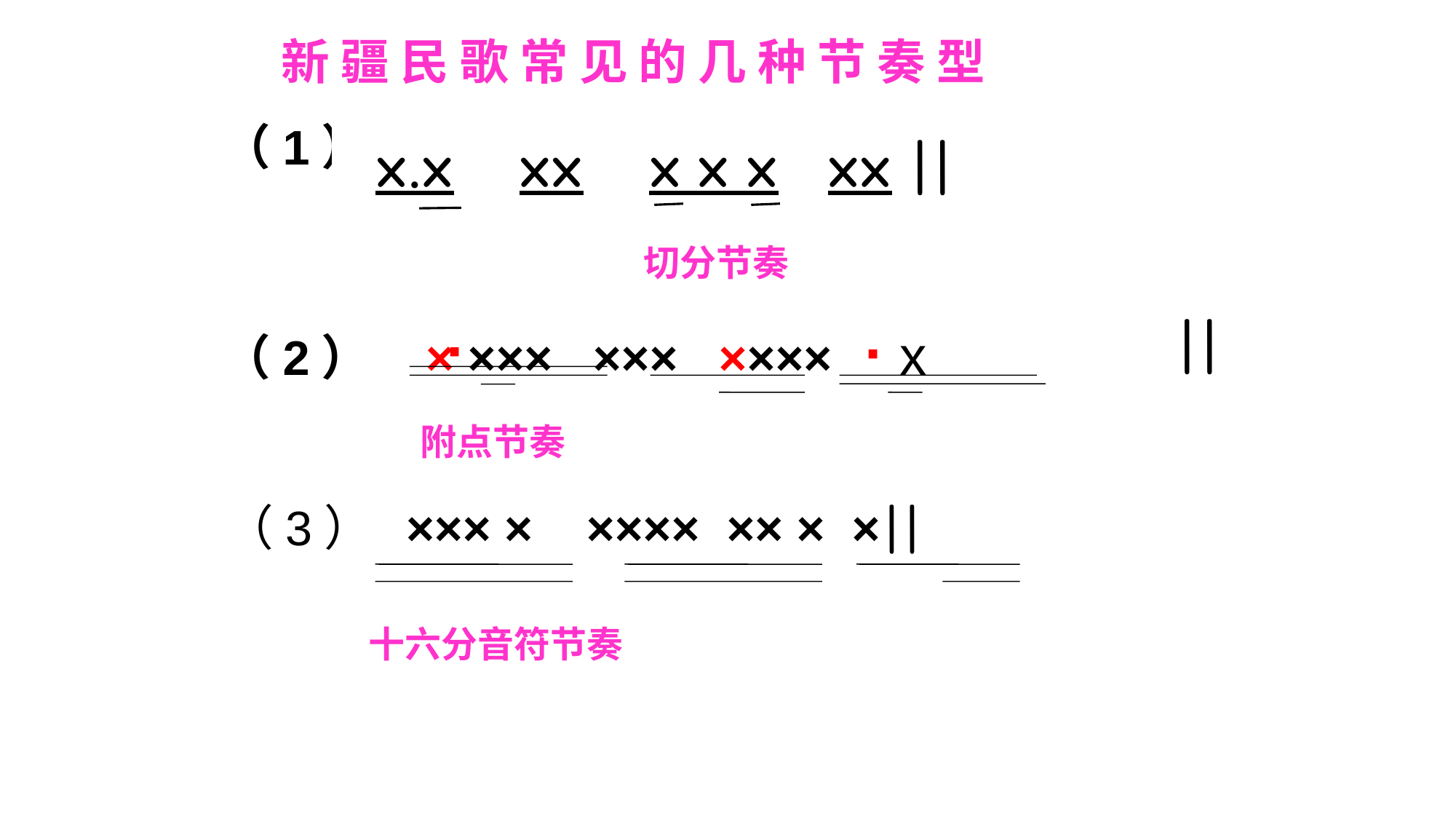

新 疆 民 歌 常 见 的 几 种 节 奏 型
（1）

  x.x    xx    x x x   xx ||
切分节奏

||

·
·
（2）    × ×××   ×××   ××××     x

附点节奏
 （3）  ××× ×    ××××  ×× ×  ×||

十六分音符节奏